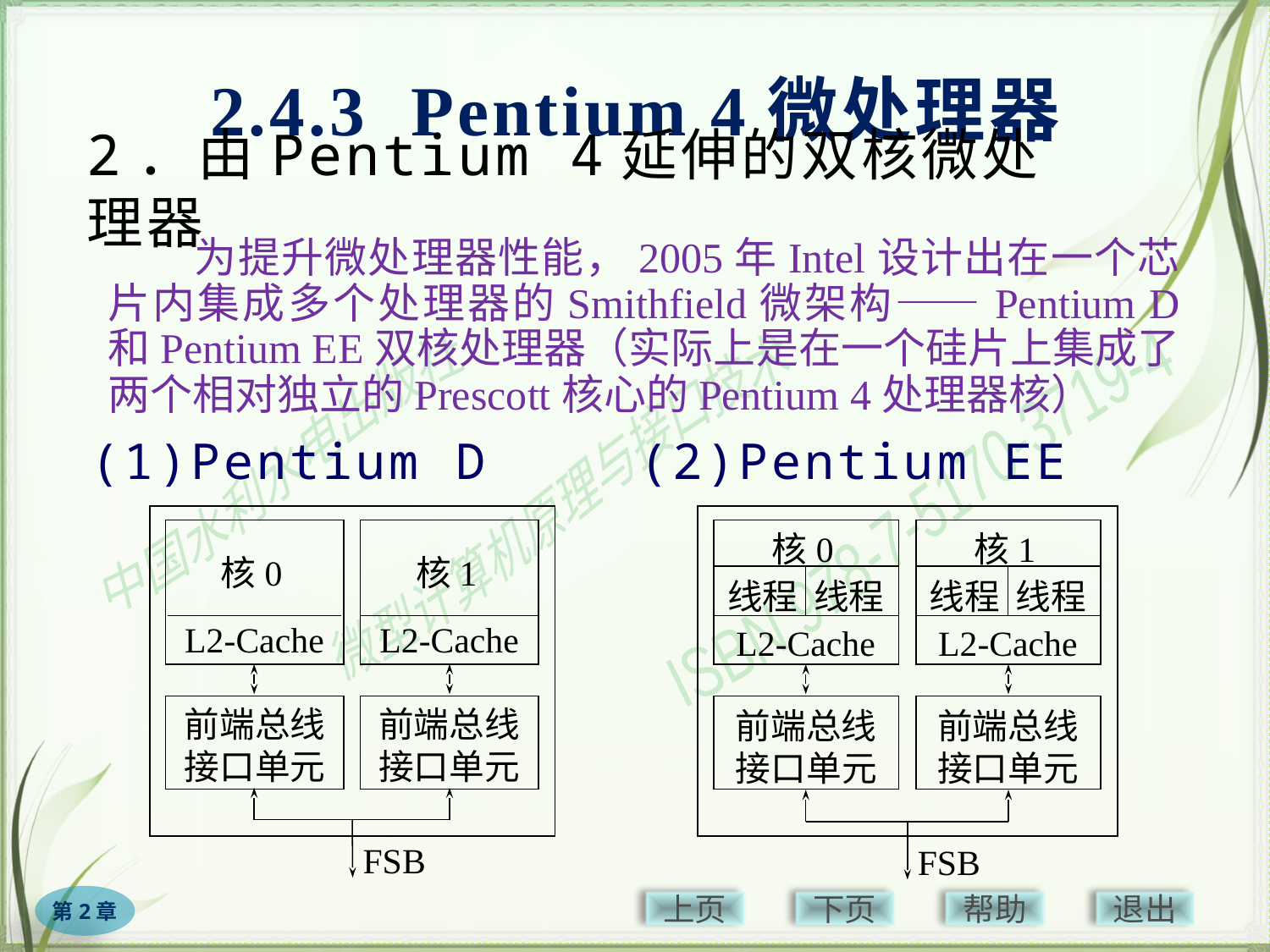

2.4.3  Pentium 4微处理器
# 2．由Pentium 4延伸的双核微处理器
　　为提升微处理器性能，2005年Intel设计出在一个芯片内集成多个处理器的Smithfield微架构——Pentium D 和Pentium EE双核处理器（实际上是在一个硅片上集成了两个相对独立的Prescott核心的Pentium 4处理器核）
(1)Pentium D
(2)Pentium EE

核0
核1
L2-Cache
L2-Cache

前端总线
接口单元

前端总线
接口单元

FSB

核0
核1
线程  线程
线程  线程
L2-Cache
L2-Cache

前端总线
接口单元

前端总线
接口单元

FSB